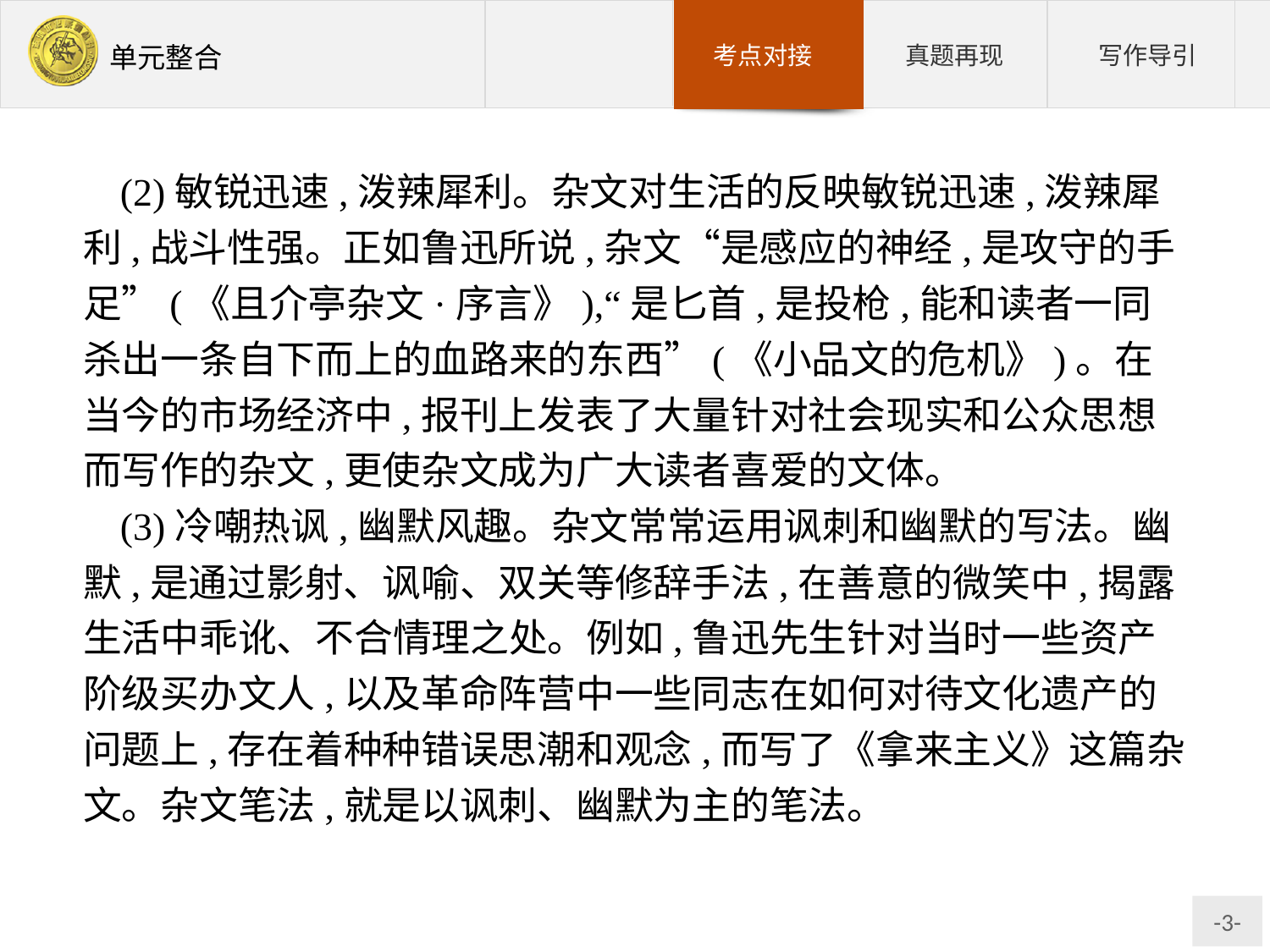

(2)敏锐迅速,泼辣犀利。杂文对生活的反映敏锐迅速,泼辣犀利,战斗性强。正如鲁迅所说,杂文“是感应的神经,是攻守的手足”(《且介亭杂文·序言》),“是匕首,是投枪,能和读者一同杀出一条自下而上的血路来的东西”(《小品文的危机》)。在当今的市场经济中,报刊上发表了大量针对社会现实和公众思想而写作的杂文,更使杂文成为广大读者喜爱的文体。
(3)冷嘲热讽,幽默风趣。杂文常常运用讽刺和幽默的写法。幽默,是通过影射、讽喻、双关等修辞手法,在善意的微笑中,揭露生活中乖讹、不合情理之处。例如,鲁迅先生针对当时一些资产阶级买办文人,以及革命阵营中一些同志在如何对待文化遗产的问题上,存在着种种错误思潮和观念,而写了《拿来主义》这篇杂文。杂文笔法,就是以讽刺、幽默为主的笔法。